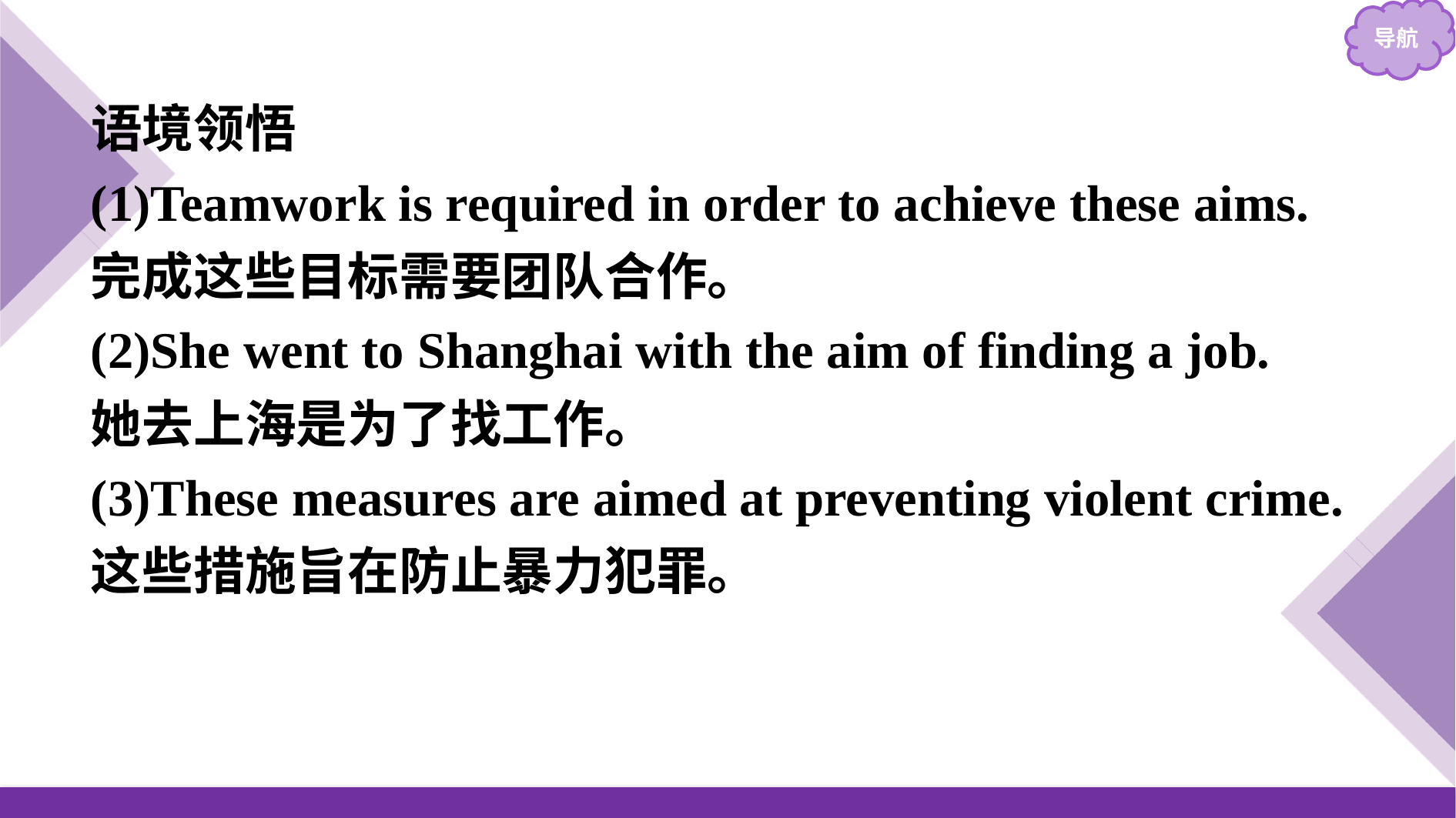

语境领悟
(1)Teamwork is required in order to achieve these aims.
完成这些目标需要团队合作。
(2)She went to Shanghai with the aim of finding a job.
她去上海是为了找工作。
(3)These measures are aimed at preventing violent crime.
这些措施旨在防止暴力犯罪。